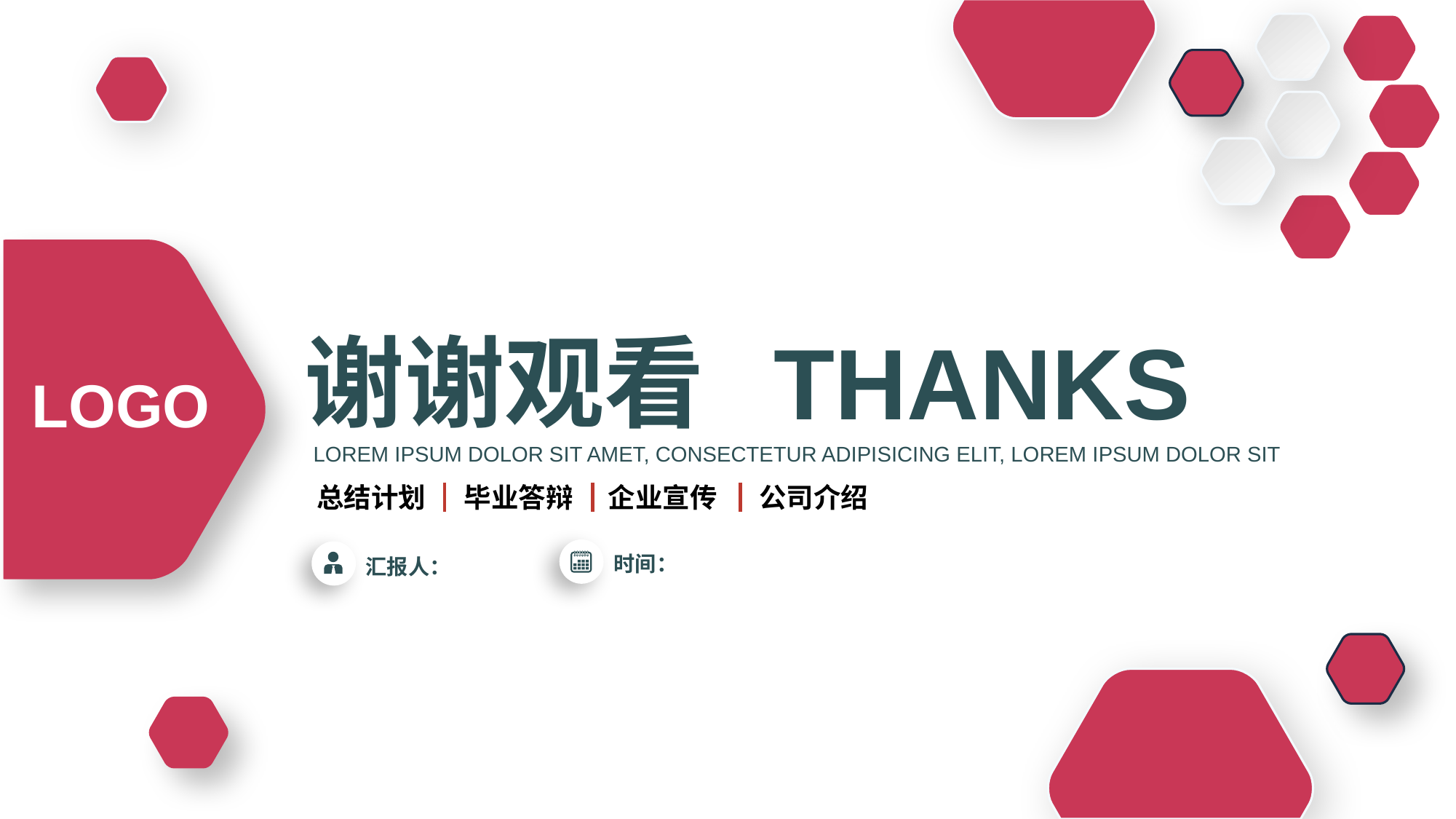

LOGO
谢谢观看  THANKS
LOREM IPSUM DOLOR SIT AMET, CONSECTETUR ADIPISICING ELIT, LOREM IPSUM DOLOR SIT
总结计划
毕业答辩
企业宣传
公司介绍

时间：

汇报人：